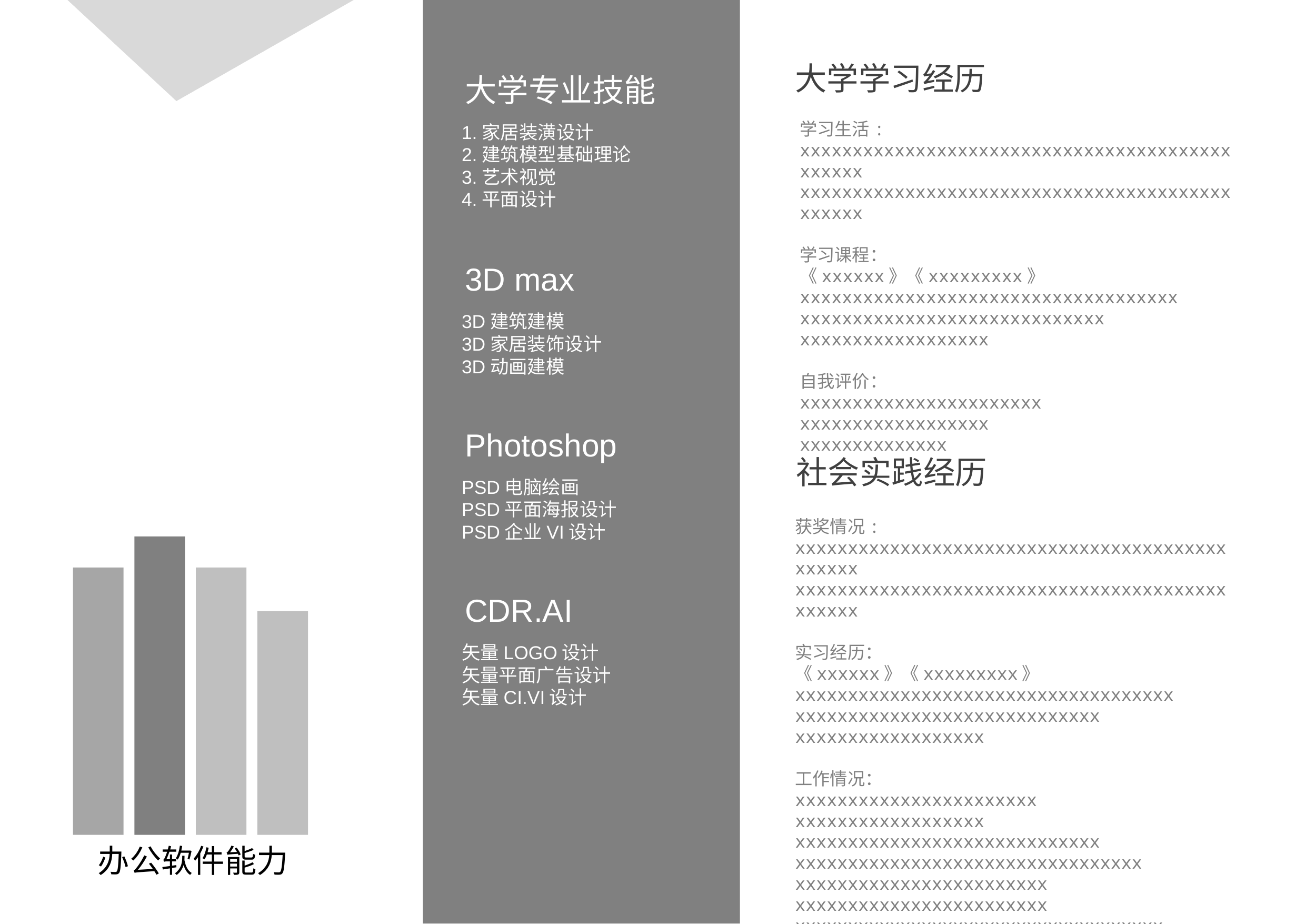

大学学习经历
大学专业技能
1.家居装潢设计
2.建筑模型基础理论
3.艺术视觉
4.平面设计
学习生活:
xxxxxxxxxxxxxxxxxxxxxxxxxxxxxxxxxxxxxxxxxxxxxxx
xxxxxxxxxxxxxxxxxxxxxxxxxxxxxxxxxxxxxxxxxxxxxxx

学习课程：
《xxxxxx》《xxxxxxxxx》
xxxxxxxxxxxxxxxxxxxxxxxxxxxxxxxxxxxx
xxxxxxxxxxxxxxxxxxxxxxxxxxxxx
xxxxxxxxxxxxxxxxxx

自我评价：
xxxxxxxxxxxxxxxxxxxxxxx
xxxxxxxxxxxxxxxxxx
xxxxxxxxxxxxxx
3D max
3D建筑建模
3D家居装饰设计
3D动画建模
Photoshop
PSD电脑绘画
PSD平面海报设计
PSD企业VI设计
社会实践经历
获奖情况:
xxxxxxxxxxxxxxxxxxxxxxxxxxxxxxxxxxxxxxxxxxxxxxx
xxxxxxxxxxxxxxxxxxxxxxxxxxxxxxxxxxxxxxxxxxxxxxx

实习经历：
《xxxxxx》《xxxxxxxxx》
xxxxxxxxxxxxxxxxxxxxxxxxxxxxxxxxxxxx
xxxxxxxxxxxxxxxxxxxxxxxxxxxxx
xxxxxxxxxxxxxxxxxx

工作情况：
xxxxxxxxxxxxxxxxxxxxxxx
xxxxxxxxxxxxxxxxxx
xxxxxxxxxxxxxxxxxxxxxxxxxxxxx
xxxxxxxxxxxxxxxxxxxxxxxxxxxxxxxxx
xxxxxxxxxxxxxxxxxxxxxxxx
xxxxxxxxxxxxxxxxxxxxxxxx
xxxxxxxxxxxxxxxxxxxxxxxxxxxxxxxxxxx

CDR.AI
矢量LOGO设计
矢量平面广告设计
矢量CI.VI设计
办公软件能力